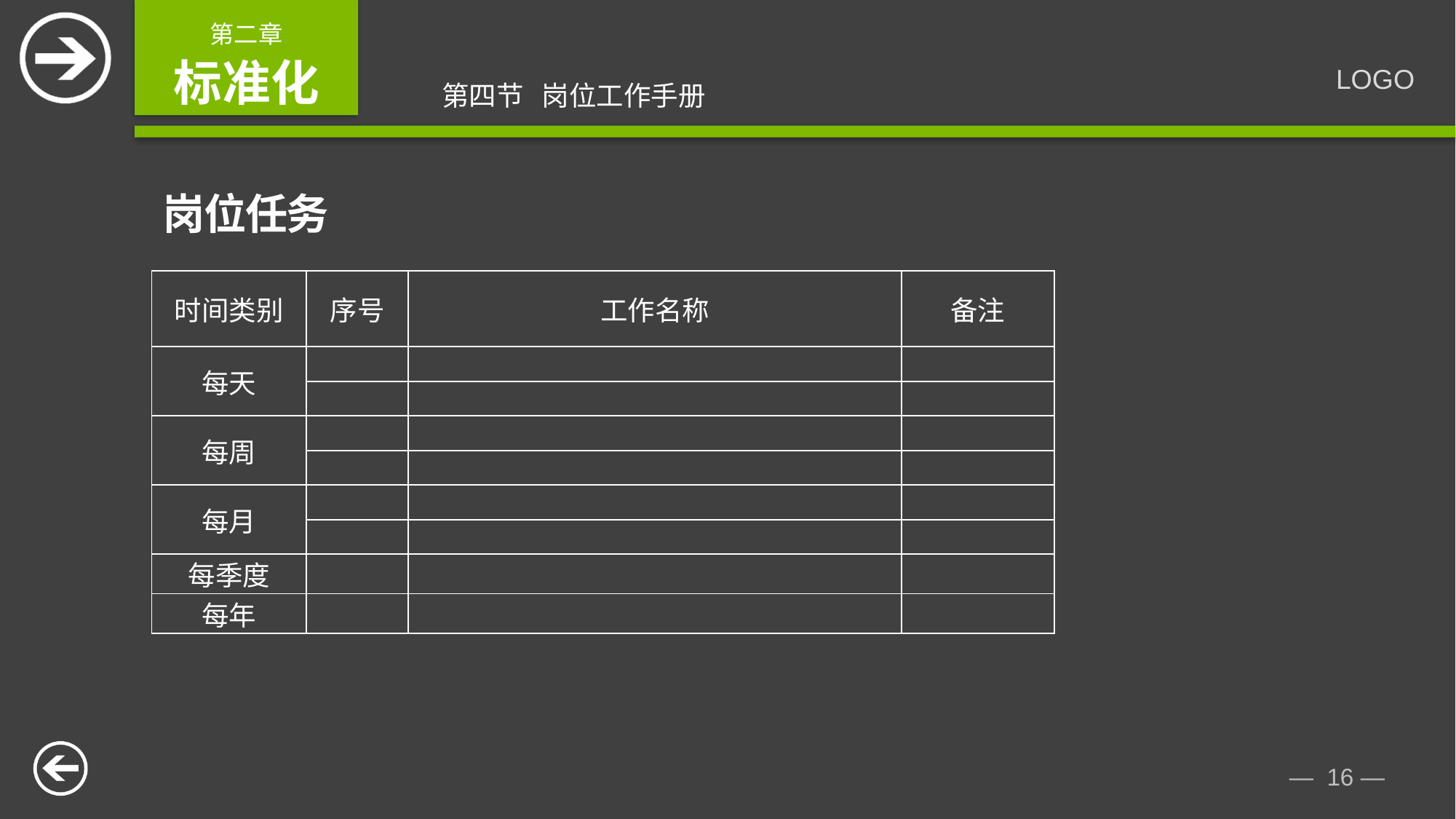

岗位任务
| 时间类别 | 序号 | 工作名称 | 备注 |
| --- | --- | --- | --- |
| 每天 |  |  |  |
|  |  |  |  |
| 每周 |  |  |  |
|  |  |  |  |
| 每月 |  |  |  |
|  |  |  |  |
| 每季度 |  |  |  |
| 每年 |  |  |  |